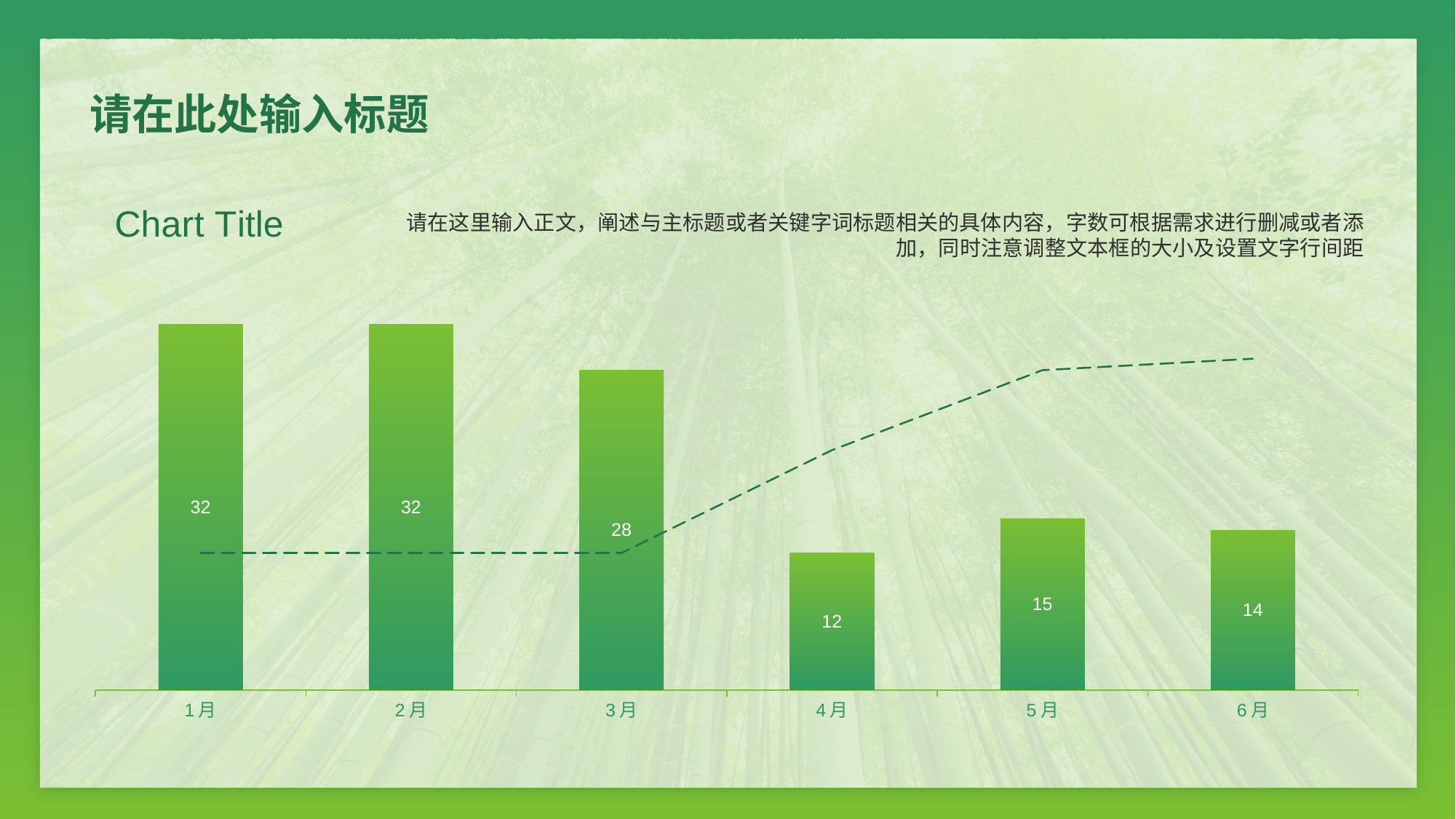

# 请在此处输入标题

### Chart:

| Category | 系列 1 | 系列 2 |
|---|---|---|
| 1月 | 32.0 | 12.0 |
| 2月 | 32.0 | 12.0 |
| 3月 | 28.0 | 12.0 |
| 4月 | 12.0 | 21.0 |
| 5月 | 15.0 | 28.0 |
| 6月 | 14.0 | 29.0 |
请在这里输入正文，阐述与主标题或者关键字词标题相关的具体内容，字数可根据需求进行删减或者添加，同时注意调整文本框的大小及设置文字行间距